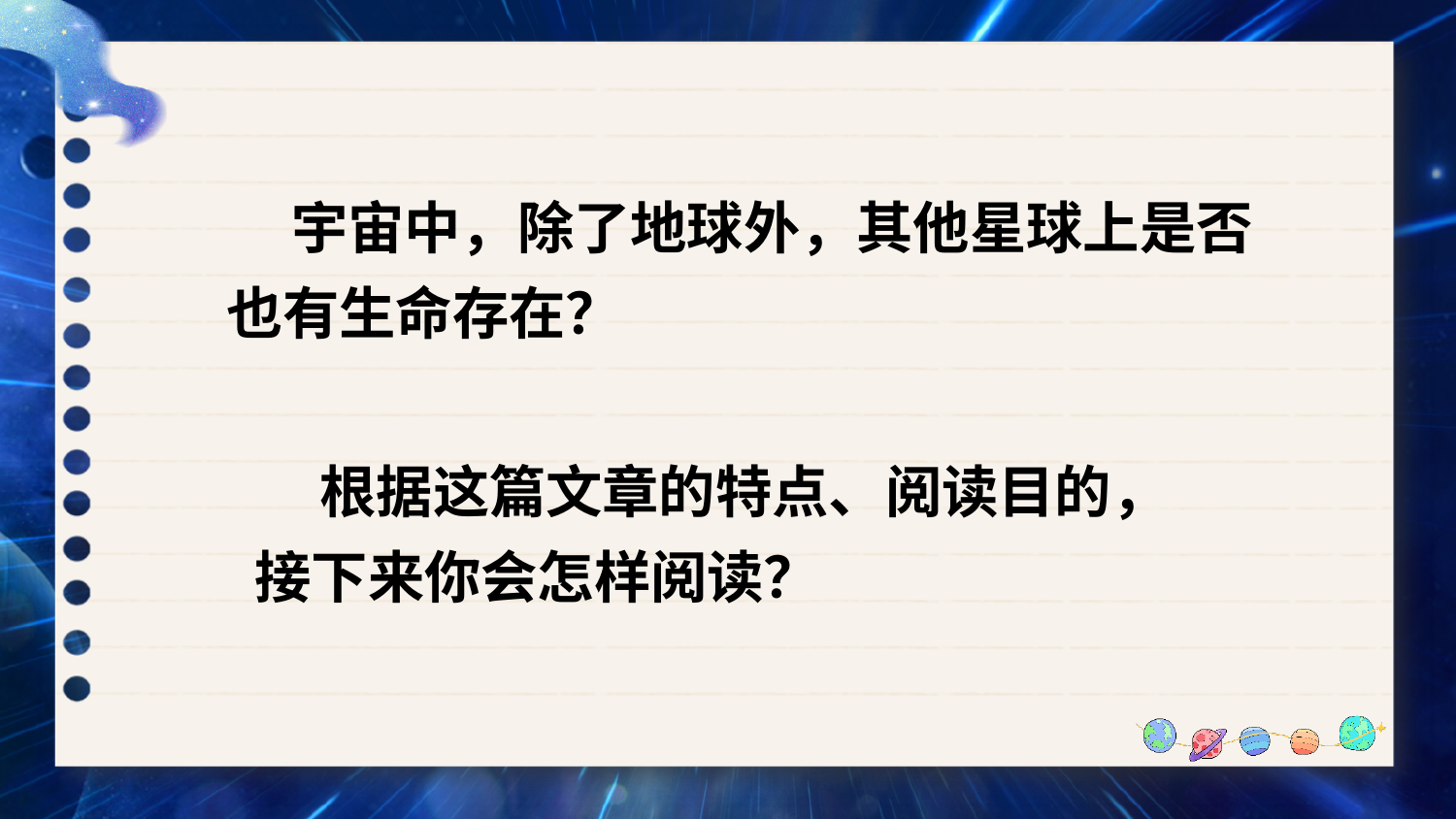

宇宙中，除了地球外，其他星球上是否也有生命存在？
    根据这篇文章的特点、阅读目的，接下来你会怎样阅读？